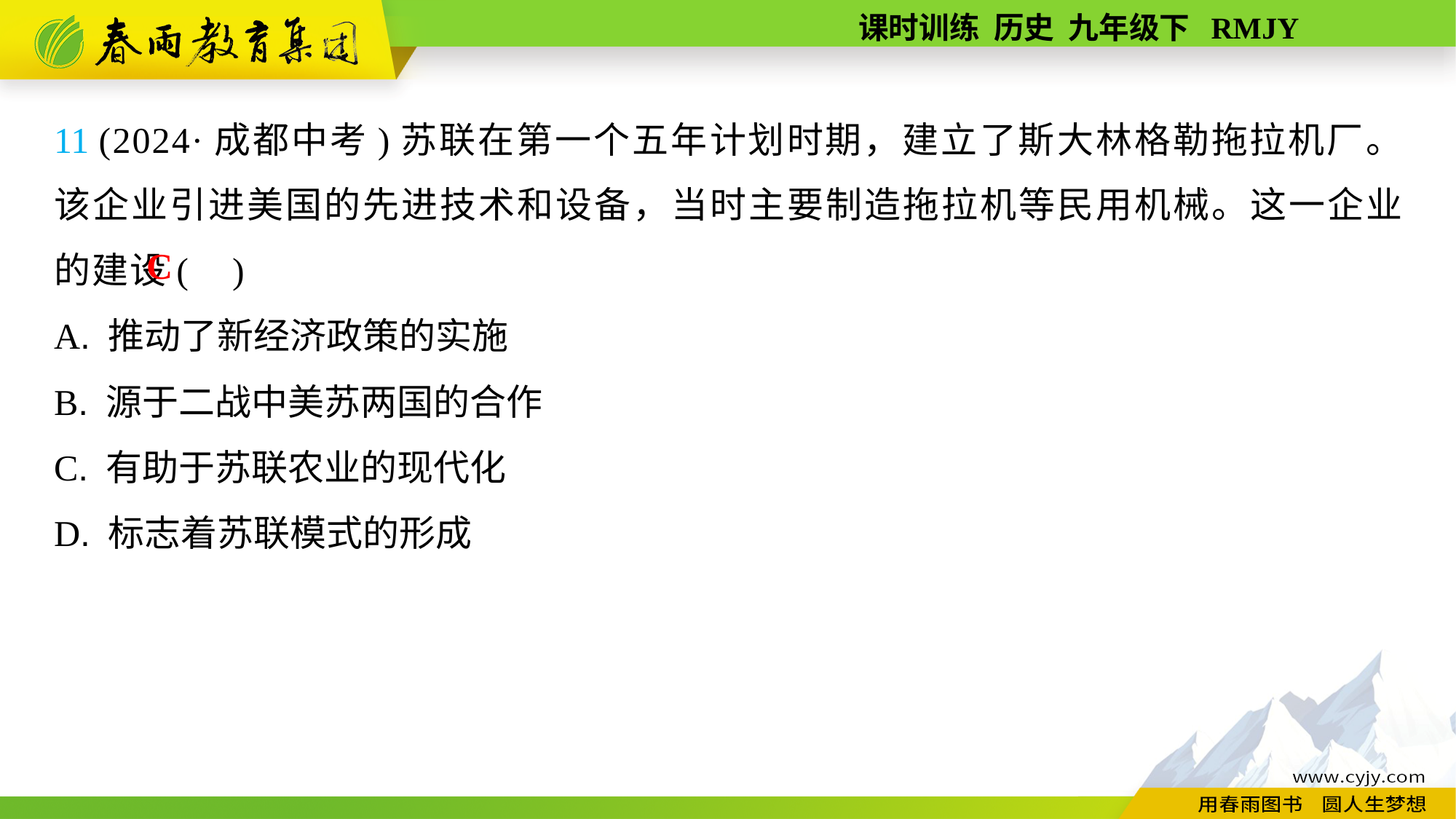

11 (2024·成都中考)苏联在第一个五年计划时期，建立了斯大林格勒拖拉机厂。该企业引进美国的先进技术和设备，当时主要制造拖拉机等民用机械。这一企业的建设(    )
A. 推动了新经济政策的实施
B. 源于二战中美苏两国的合作
C. 有助于苏联农业的现代化
D. 标志着苏联模式的形成
C